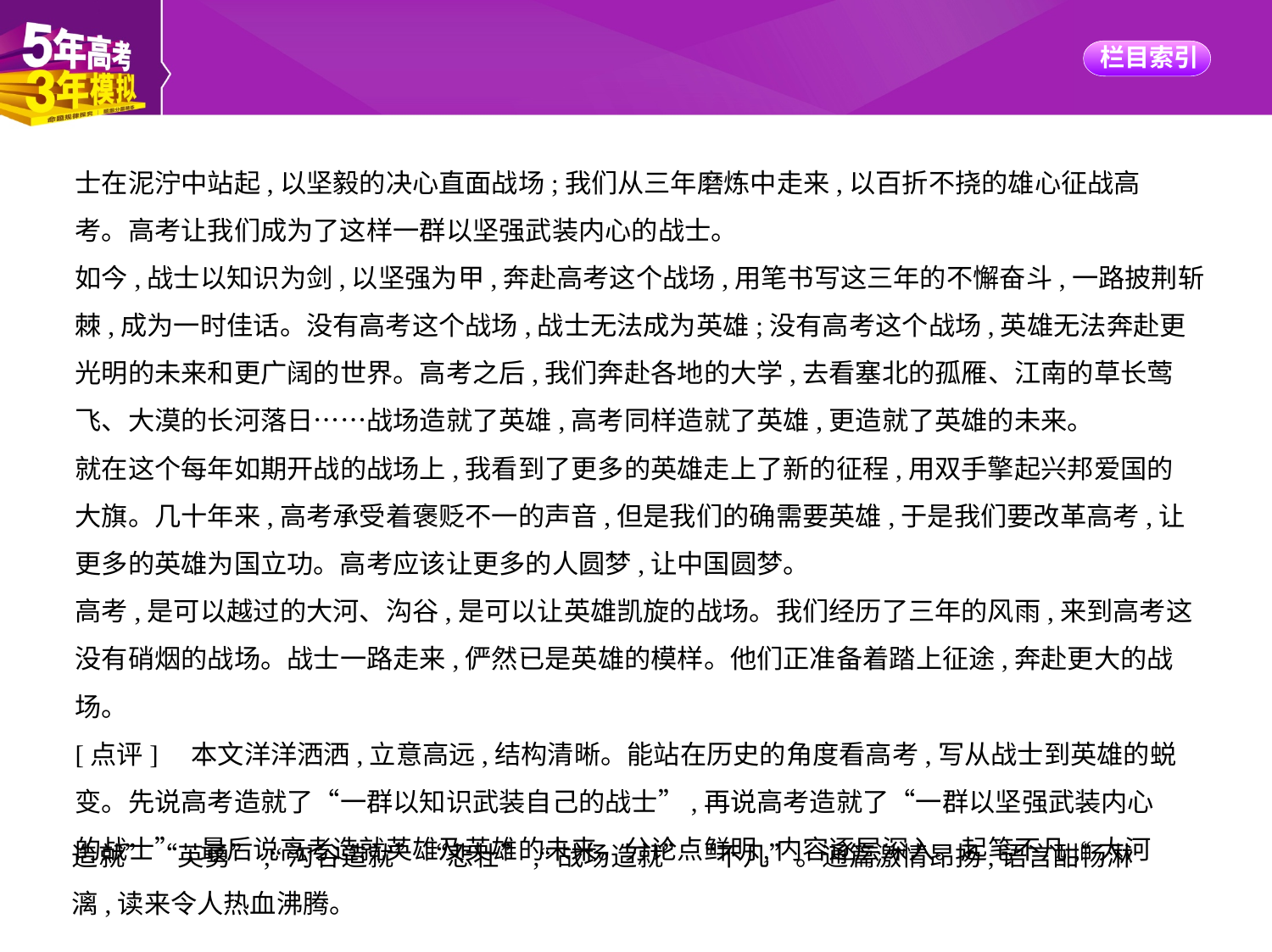

士在泥泞中站起,以坚毅的决心直面战场;我们从三年磨炼中走来,以百折不挠的雄心征战高
考。高考让我们成为了这样一群以坚强武装内心的战士。
如今,战士以知识为剑,以坚强为甲,奔赴高考这个战场,用笔书写这三年的不懈奋斗,一路披荆斩
棘,成为一时佳话。没有高考这个战场,战士无法成为英雄;没有高考这个战场,英雄无法奔赴更
光明的未来和更广阔的世界。高考之后,我们奔赴各地的大学,去看塞北的孤雁、江南的草长莺
飞、大漠的长河落日……战场造就了英雄,高考同样造就了英雄,更造就了英雄的未来。
就在这个每年如期开战的战场上,我看到了更多的英雄走上了新的征程,用双手擎起兴邦爱国的
大旗。几十年来,高考承受着褒贬不一的声音,但是我们的确需要英雄,于是我们要改革高考,让
更多的英雄为国立功。高考应该让更多的人圆梦,让中国圆梦。
高考,是可以越过的大河、沟谷,是可以让英雄凯旋的战场。我们经历了三年的风雨,来到高考这没有硝烟的战场。战士一路走来,俨然已是英雄的模样。他们正准备着踏上征途,奔赴更大的战场。
[点评]　本文洋洋洒洒,立意高远,结构清晰。能站在历史的角度看高考,写从战士到英雄的蜕
变。先说高考造就了“一群以知识武装自己的战士”,再说高考造就了“一群以坚强武装内心
的战士”,最后说高考造就英雄及英雄的未来。分论点鲜明,内容逐层深入。起笔不凡,“大河
造就”“英勇”,“沟谷造就”“悲壮”,“战场造就”“不凡”。通篇激情昂扬,语言酣畅淋
漓,读来令人热血沸腾。